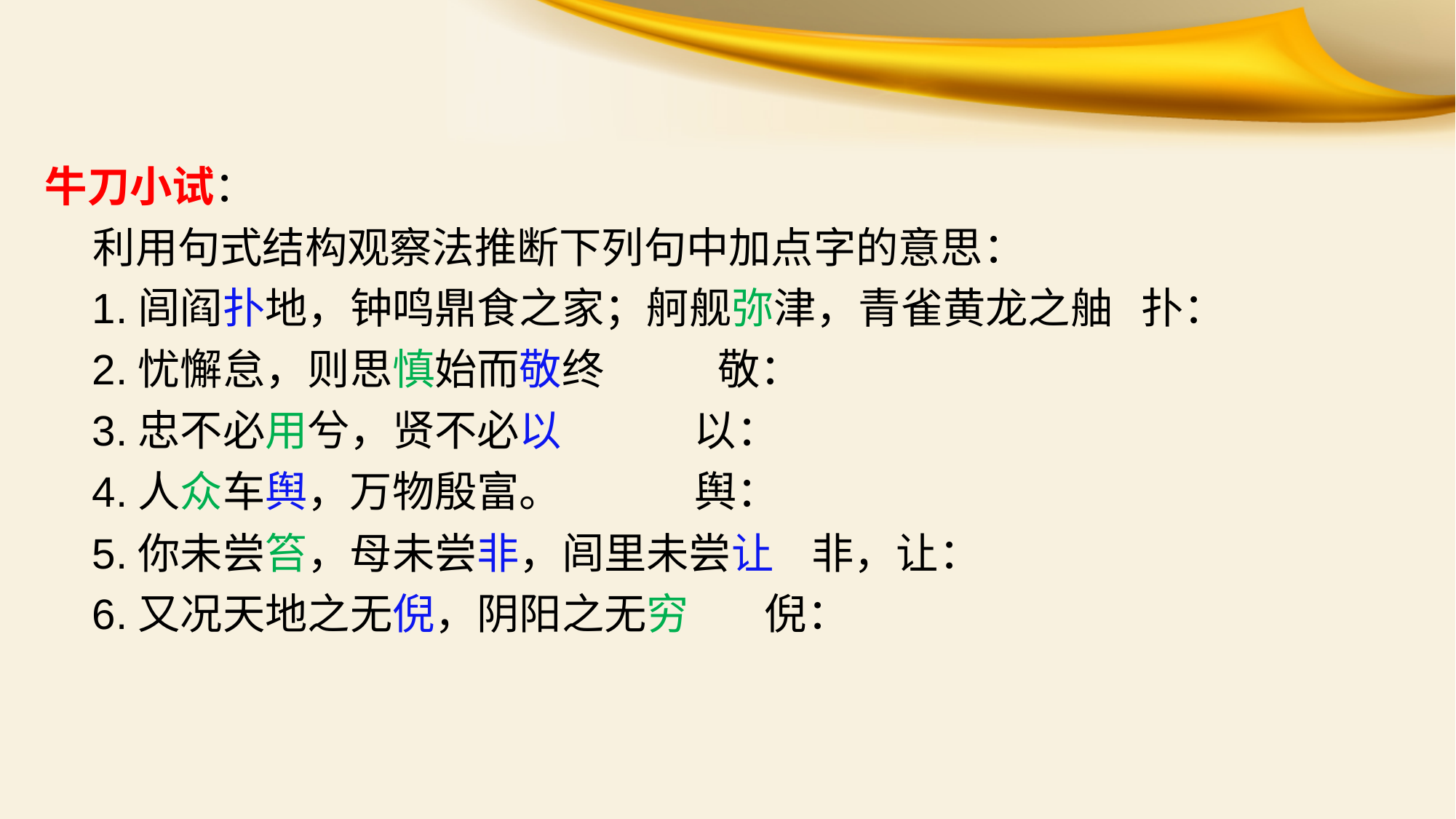

牛刀小试：
    利用句式结构观察法推断下列句中加点字的意思：
    1.闾阎扑地，钟鸣鼎食之家；舸舰弥津，青雀黄龙之舳   扑：
    2.忧懈怠，则思慎始而敬终            敬：
    3.忠不必用兮，贤不必以              以：
    4.人众车舆，万物殷富。              舆：
    5.你未尝笞，母未尝非，闾里未尝让    非，让：
    6.又况天地之无倪，阴阳之无穷        倪：